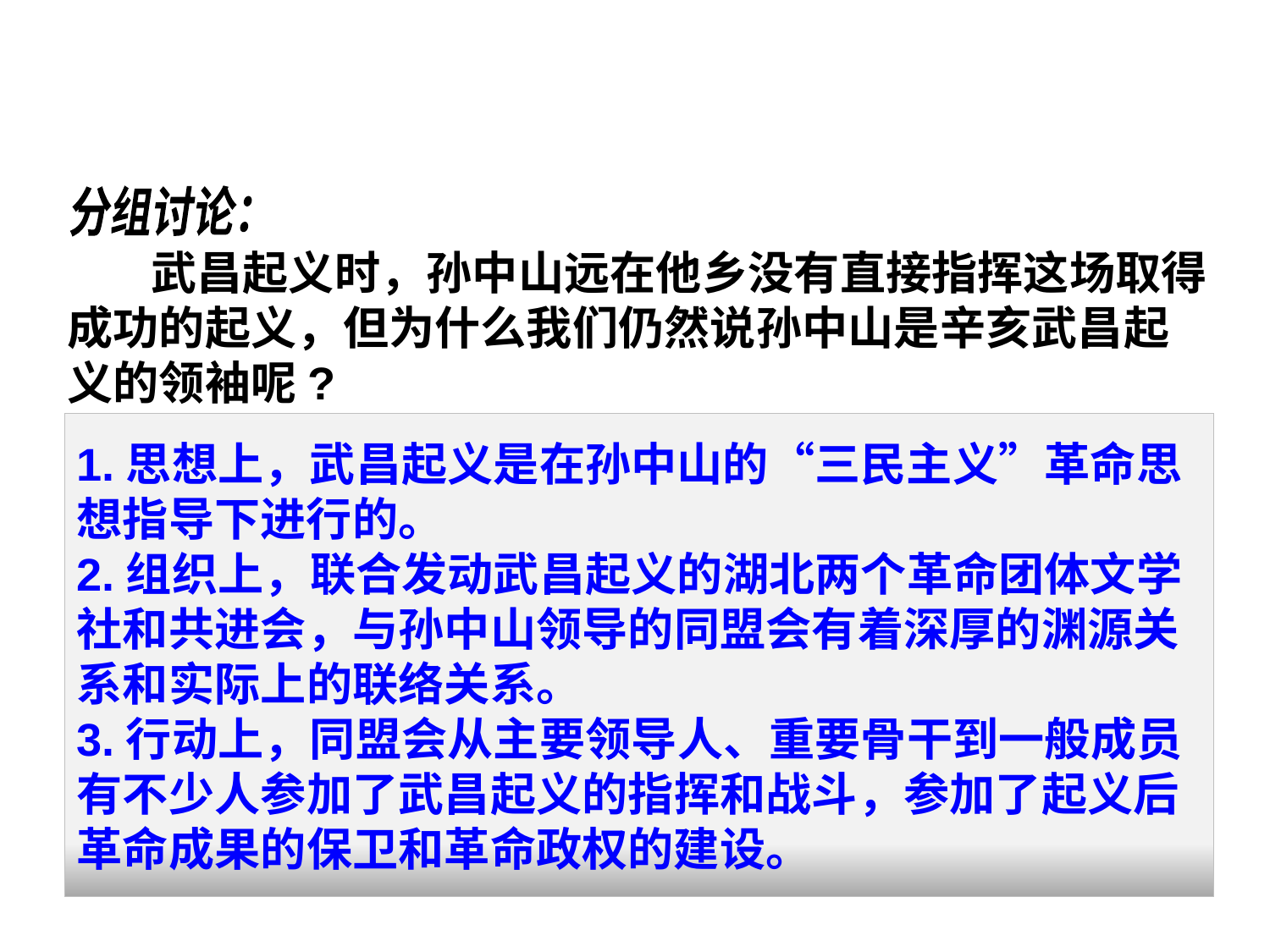

分组讨论：
       武昌起义时，孙中山远在他乡没有直接指挥这场取得成功的起义，但为什么我们仍然说孙中山是辛亥武昌起义的领袖呢?
1.思想上，武昌起义是在孙中山的“三民主义”革命思想指导下进行的。
2.组织上，联合发动武昌起义的湖北两个革命团体文学社和共进会，与孙中山领导的同盟会有着深厚的渊源关系和实际上的联络关系。
3.行动上，同盟会从主要领导人、重要骨干到一般成员有不少人参加了武昌起义的指挥和战斗，参加了起义后革命成果的保卫和革命政权的建设。